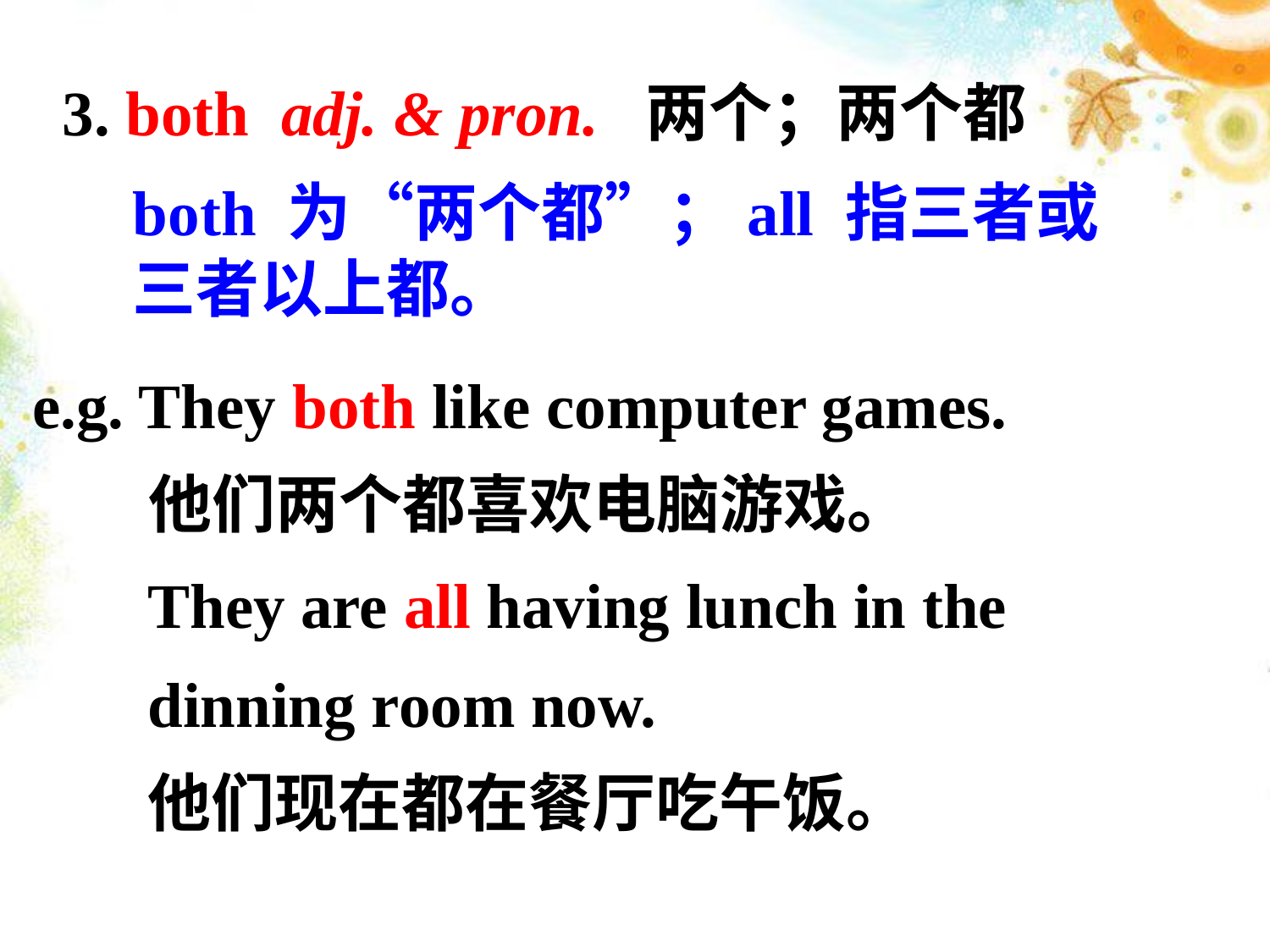

3. both  adj. & pron.  两个；两个都
both 为“两个都”；all 指三者或三者以上都。
e.g. They both like computer games.
       他们两个都喜欢电脑游戏。
They are all having lunch in the dinning room now.
他们现在都在餐厅吃午饭。